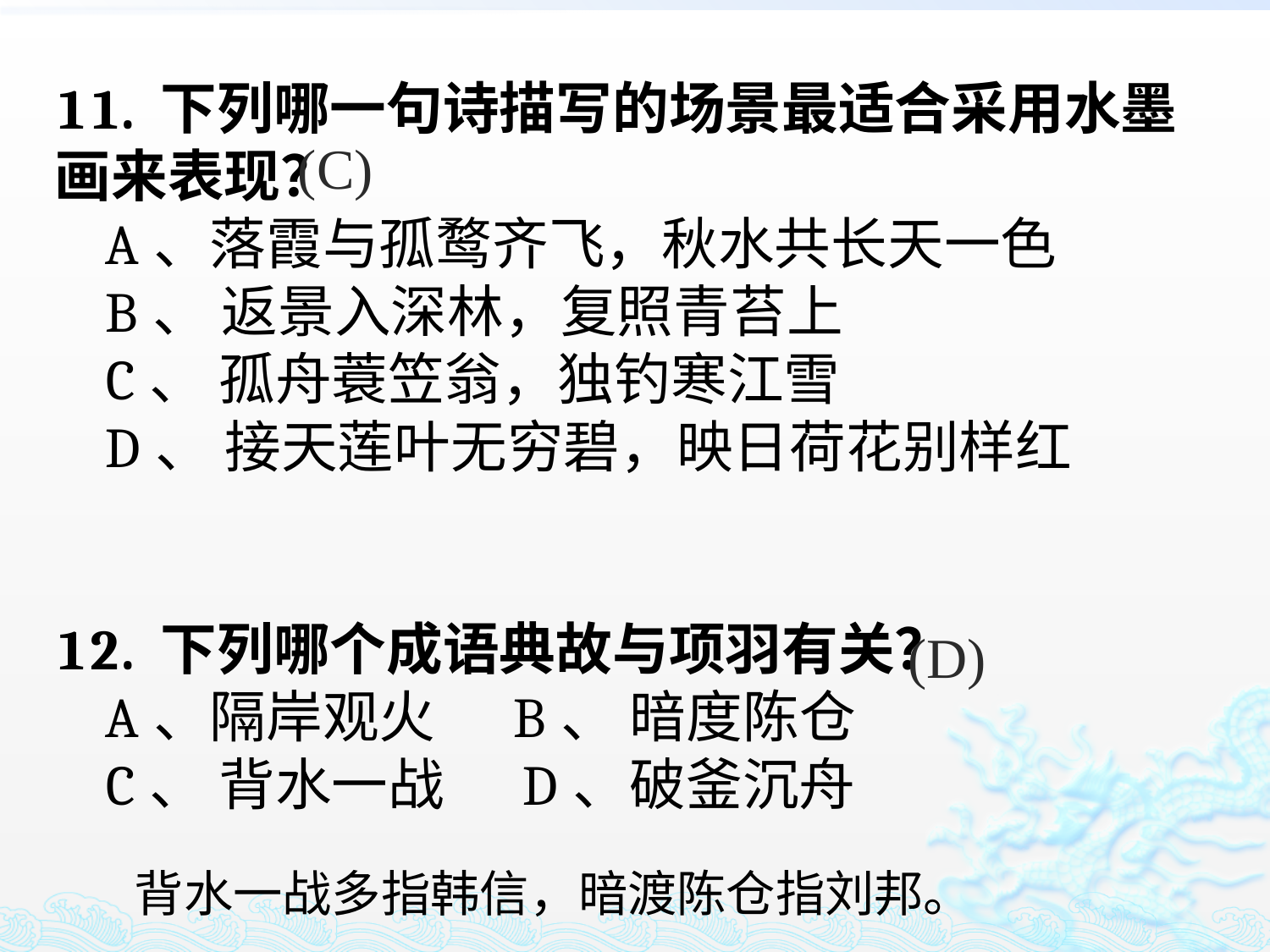

11. 下列哪一句诗描写的场景最适合采用水墨画来表现？
    A、落霞与孤鹜齐飞，秋水共长天一色
    B、 返景入深林，复照青苔上
    C、 孤舟蓑笠翁，独钓寒江雪
    D、 接天莲叶无穷碧，映日荷花别样红

12. 下列哪个成语典故与项羽有关？
    A、隔岸观火     B、 暗度陈仓
    C、 背水一战     D、破釜沉舟
(C)
(D)
背水一战多指韩信，暗渡陈仓指刘邦。